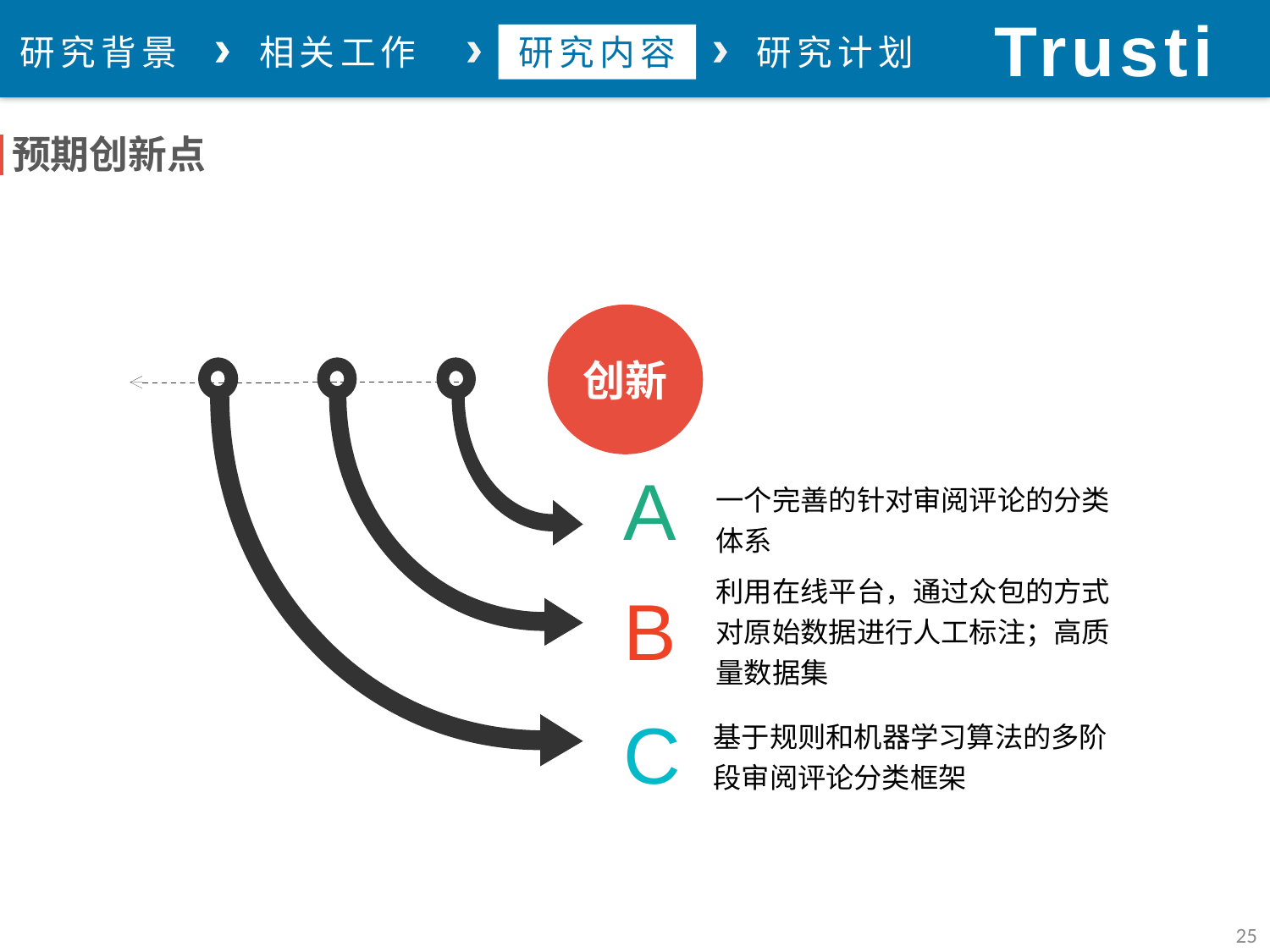

Trustie

论文总结
研究背景
相关工作
研究内容
研究计划

预期创新点
创新

A
一个完善的针对审阅评论的分类体系
利用在线平台，通过众包的方式对原始数据进行人工标注；高质量数据集
B
C
基于规则和机器学习算法的多阶段审阅评论分类框架
25